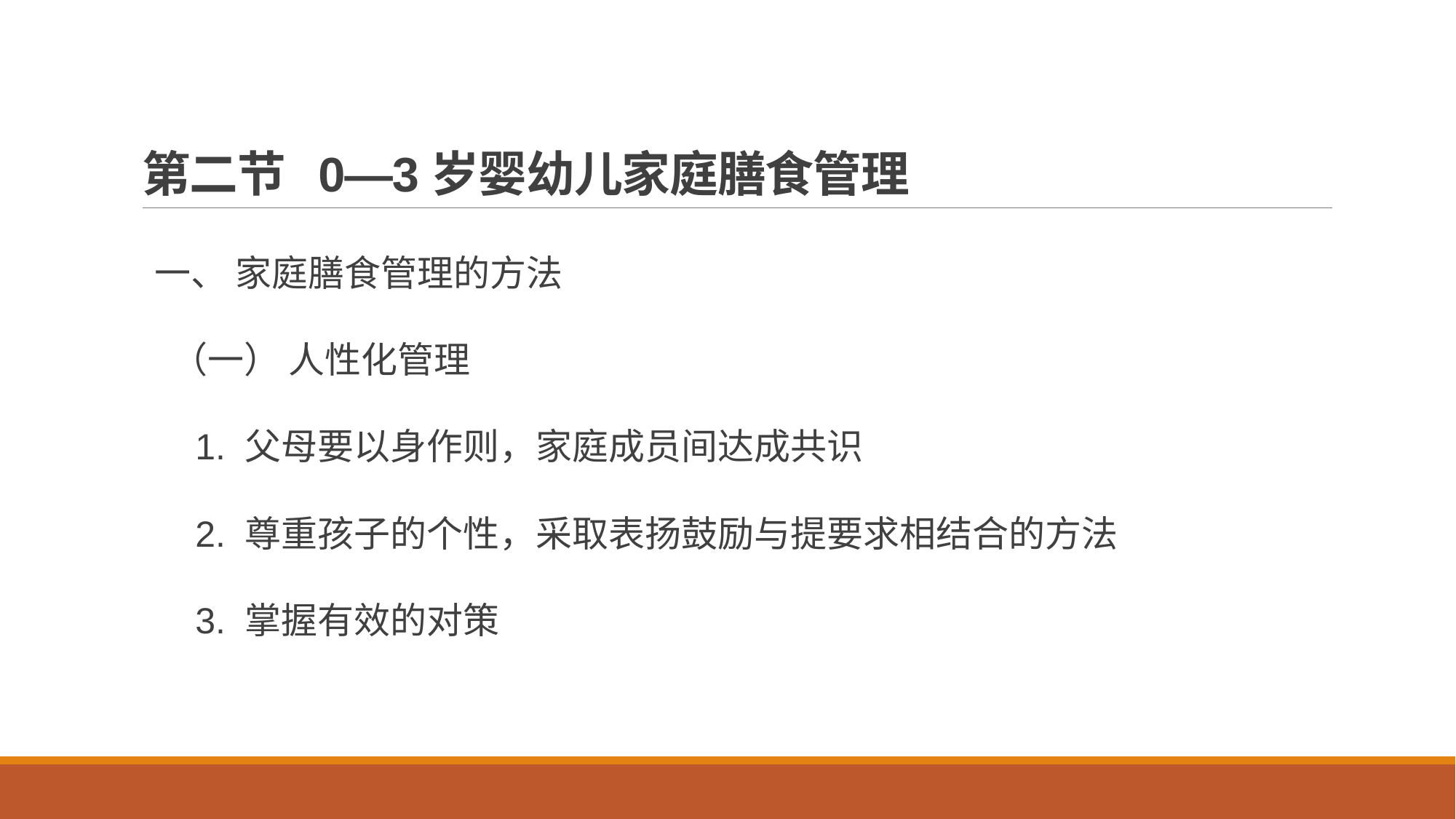

# 第二节  0—3岁婴幼儿家庭膳食管理
一、 家庭膳食管理的方法
 （一） 人性化管理
    1. 父母要以身作则，家庭成员间达成共识
    2. 尊重孩子的个性，采取表扬鼓励与提要求相结合的方法
    3. 掌握有效的对策